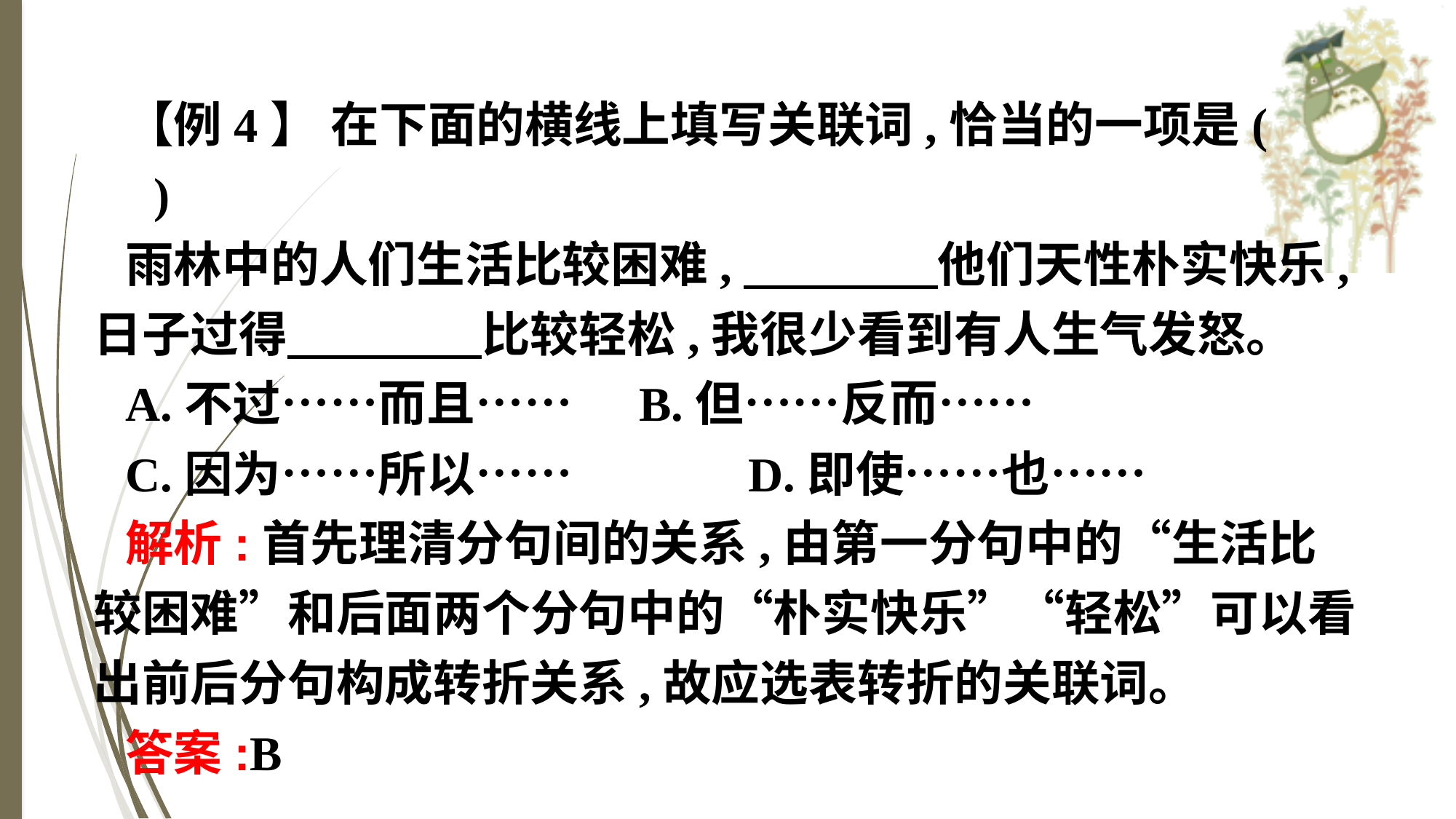

【例4】 在下面的横线上填写关联词,恰当的一项是(　　)
雨林中的人们生活比较困难,　　　　他们天性朴实快乐,日子过得　　　　比较轻松,我很少看到有人生气发怒。
A.不过……而且……　	B.但……反而……
C.因为……所以……		D.即使……也……
解析:首先理清分句间的关系,由第一分句中的“生活比较困难”和后面两个分句中的“朴实快乐”“轻松”可以看出前后分句构成转折关系,故应选表转折的关联词。
答案:B